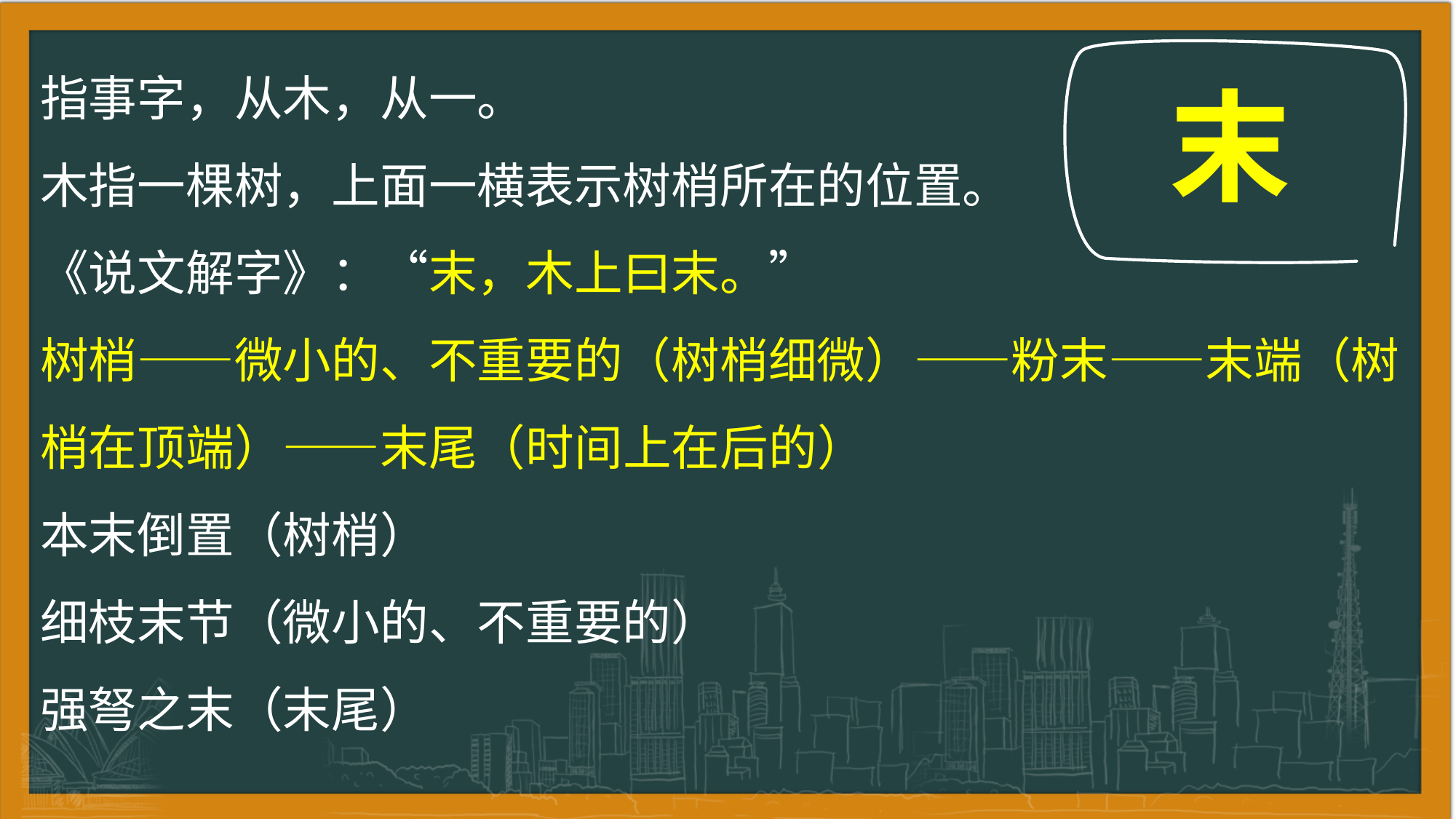

指事字，从木，从一。
木指一棵树，上面一横表示树梢所在的位置。
《说文解字》：“末，木上曰末。”
树梢——微小的、不重要的（树梢细微）——粉末——末端（树梢在顶端）——末尾（时间上在后的）
本末倒置（树梢）
细枝末节（微小的、不重要的）
强弩之末（末尾）
末